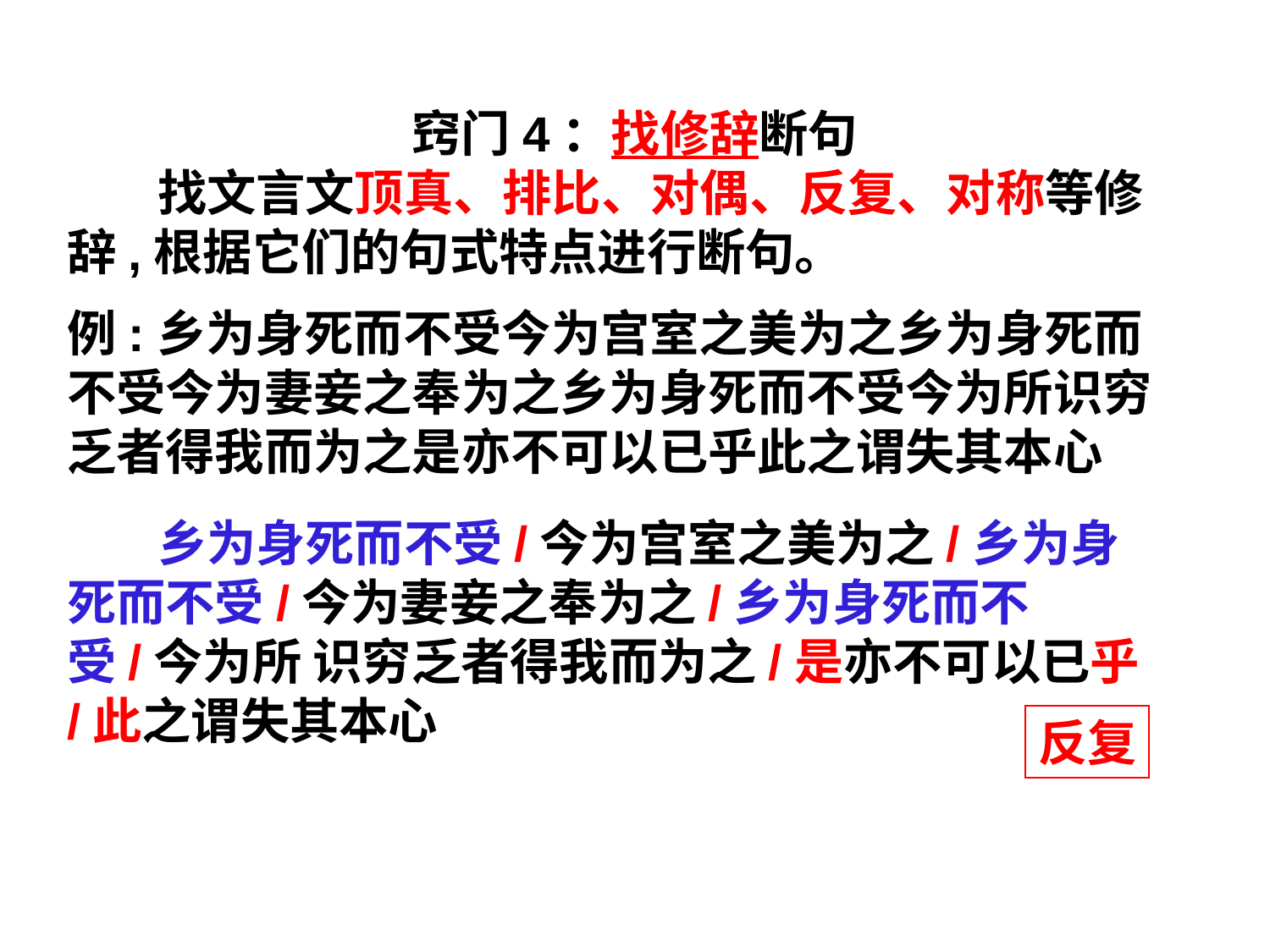

窍门4：找修辞断句
       找文言文顶真、排比、对偶、反复、对称等修辞,根据它们的句式特点进行断句。
例:乡为身死而不受今为宫室之美为之乡为身死而 不受今为妻妾之奉为之乡为身死而不受今为所识穷乏者得我而为之是亦不可以已乎此之谓失其本心
       乡为身死而不受/今为宫室之美为之/乡为身死而不受/今为妻妾之奉为之/乡为身死而不受/今为所 识穷乏者得我而为之/是亦不可以已乎/此之谓失其本心
反复